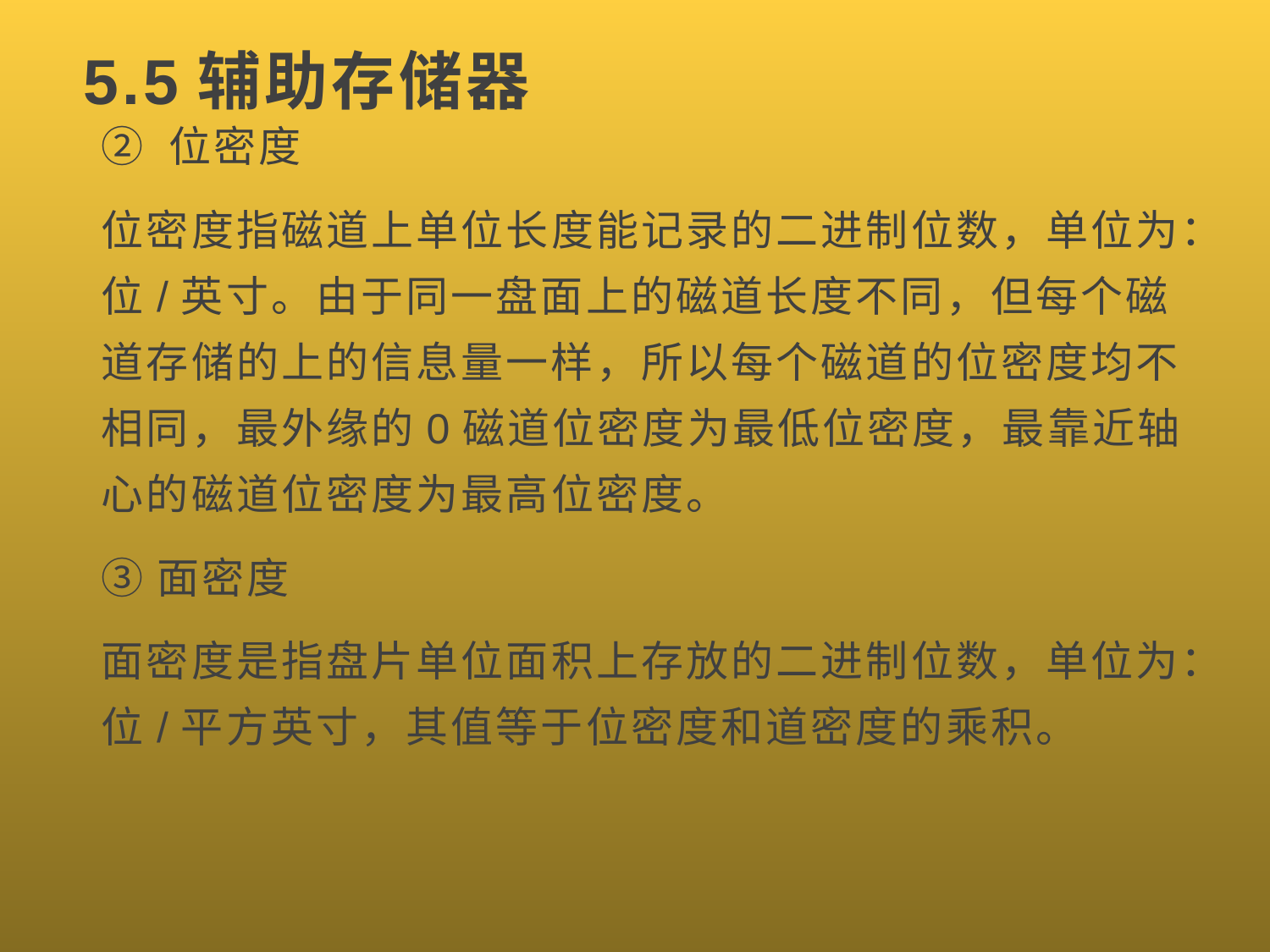

# 5.5辅助存储器

② 位密度
位密度指磁道上单位长度能记录的二进制位数，单位为：位/英寸。由于同一盘面上的磁道长度不同，但每个磁道存储的上的信息量一样，所以每个磁道的位密度均不相同，最外缘的0磁道位密度为最低位密度，最靠近轴心的磁道位密度为最高位密度。
③面密度
面密度是指盘片单位面积上存放的二进制位数，单位为：位/平方英寸，其值等于位密度和道密度的乘积。